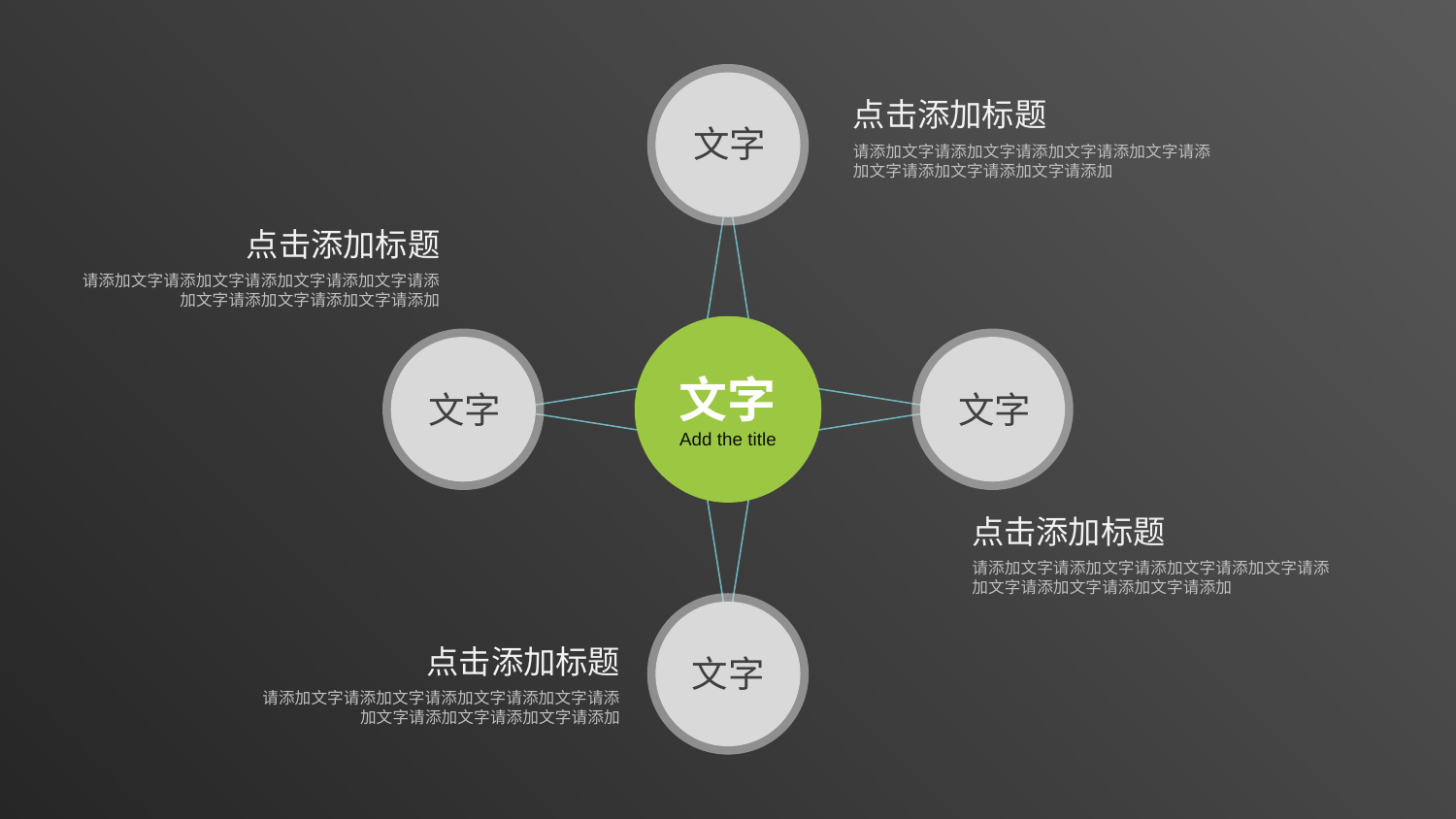

文字

文字

文字

文字
点击添加标题
请添加文字请添加文字请添加文字请添加文字请添加文字请添加文字请添加文字请添加

点击添加标题
请添加文字请添加文字请添加文字请添加文字请添加文字请添加文字请添加文字请添加
文字
Add the title
点击添加标题
请添加文字请添加文字请添加文字请添加文字请添加文字请添加文字请添加文字请添加
点击添加标题
请添加文字请添加文字请添加文字请添加文字请添加文字请添加文字请添加文字请添加